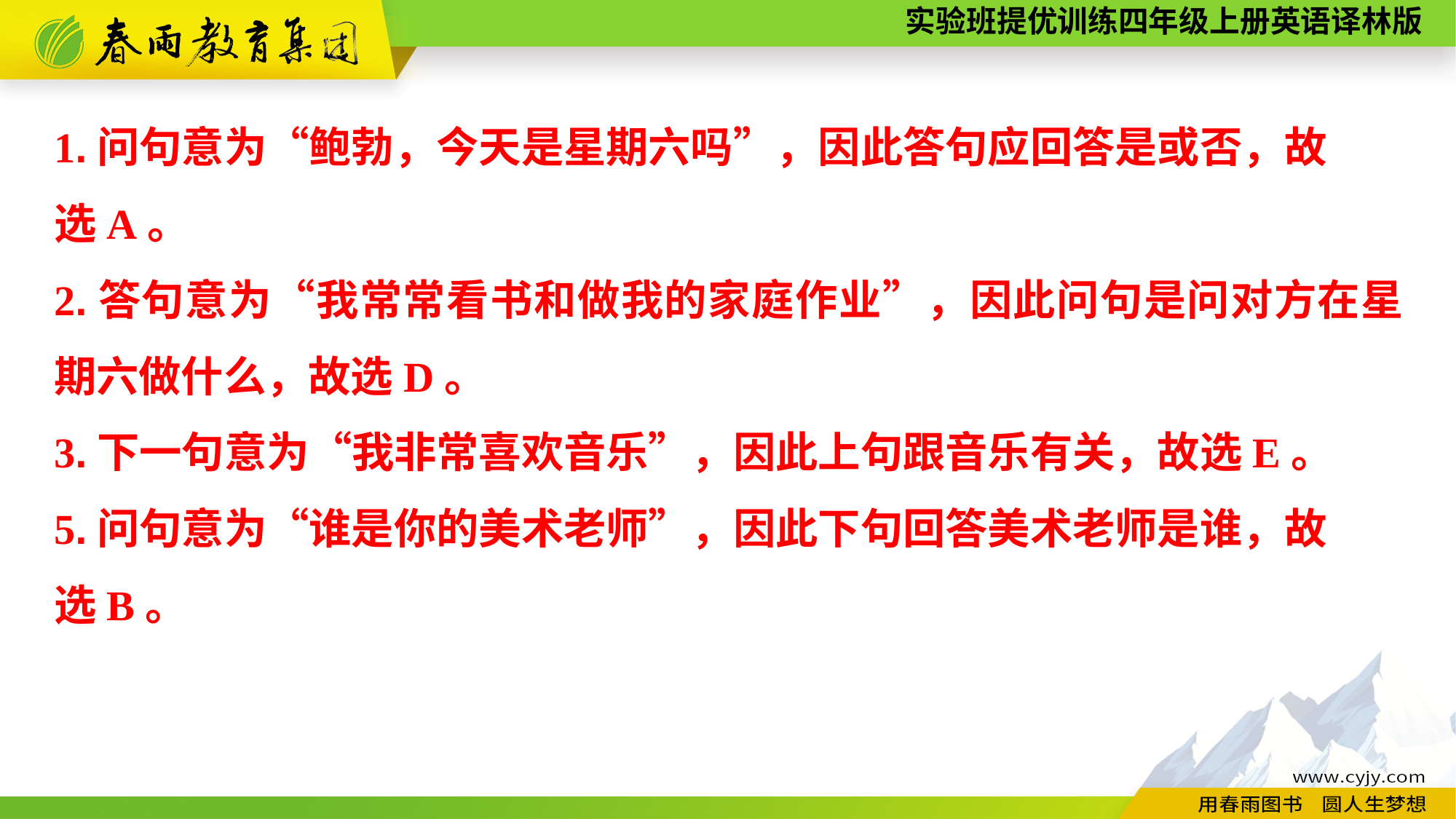

1.问句意为“鲍勃，今天是星期六吗”，因此答句应回答是或否，故
选A。
2.答句意为“我常常看书和做我的家庭作业”，因此问句是问对方在星期六做什么，故选D。
3.下一句意为“我非常喜欢音乐”，因此上句跟音乐有关，故选E。
5.问句意为“谁是你的美术老师”，因此下句回答美术老师是谁，故
选B。